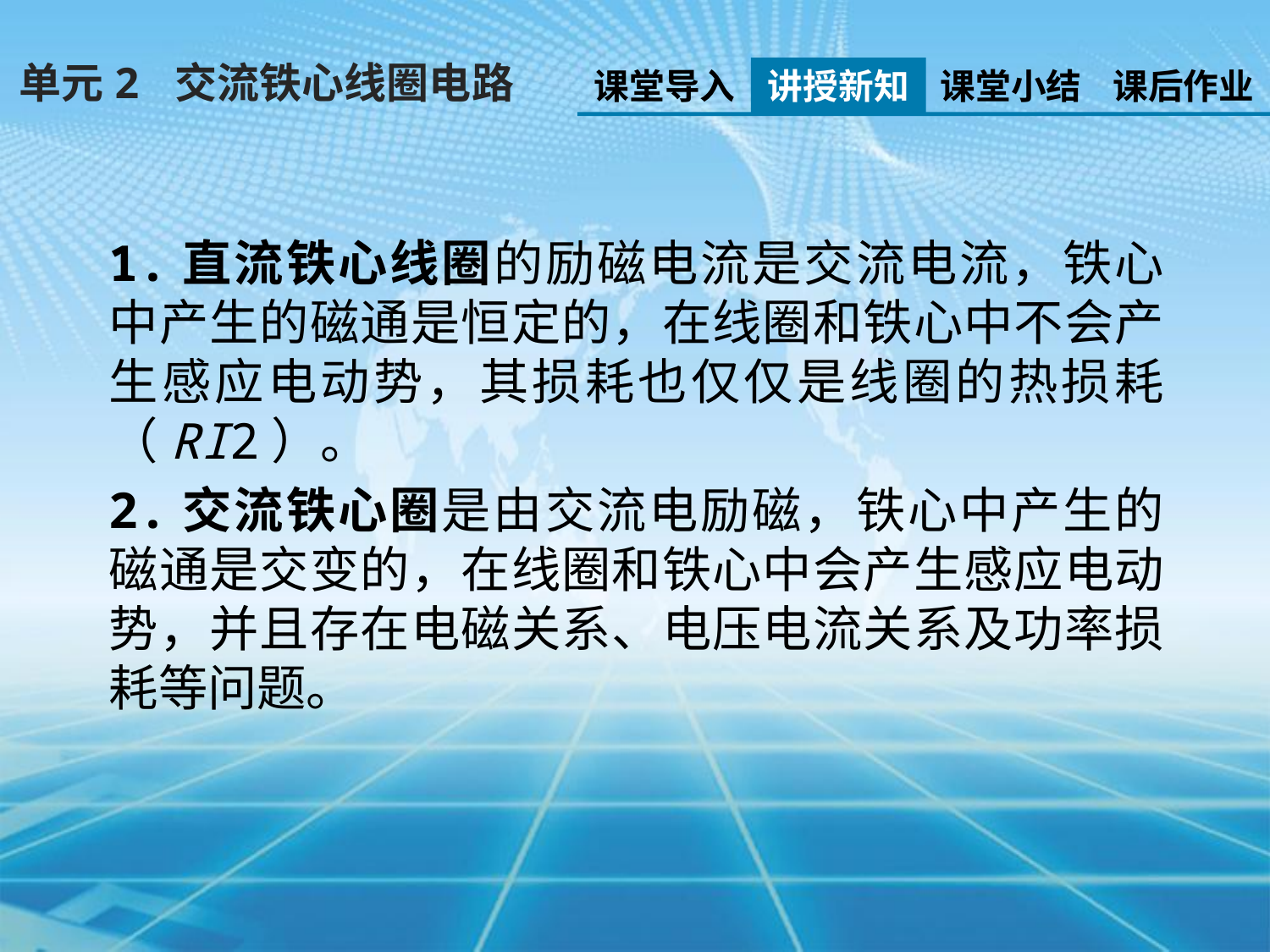

单元2 交流铁心线圈电路
课堂导入
讲授新知
课堂小结
课后作业
1.直流铁心线圈的励磁电流是交流电流，铁心中产生的磁通是恒定的，在线圈和铁心中不会产生感应电动势，其损耗也仅仅是线圈的热损耗（RI2）。
2.交流铁心圈是由交流电励磁，铁心中产生的磁通是交变的，在线圈和铁心中会产生感应电动势，并且存在电磁关系、电压电流关系及功率损耗等问题。